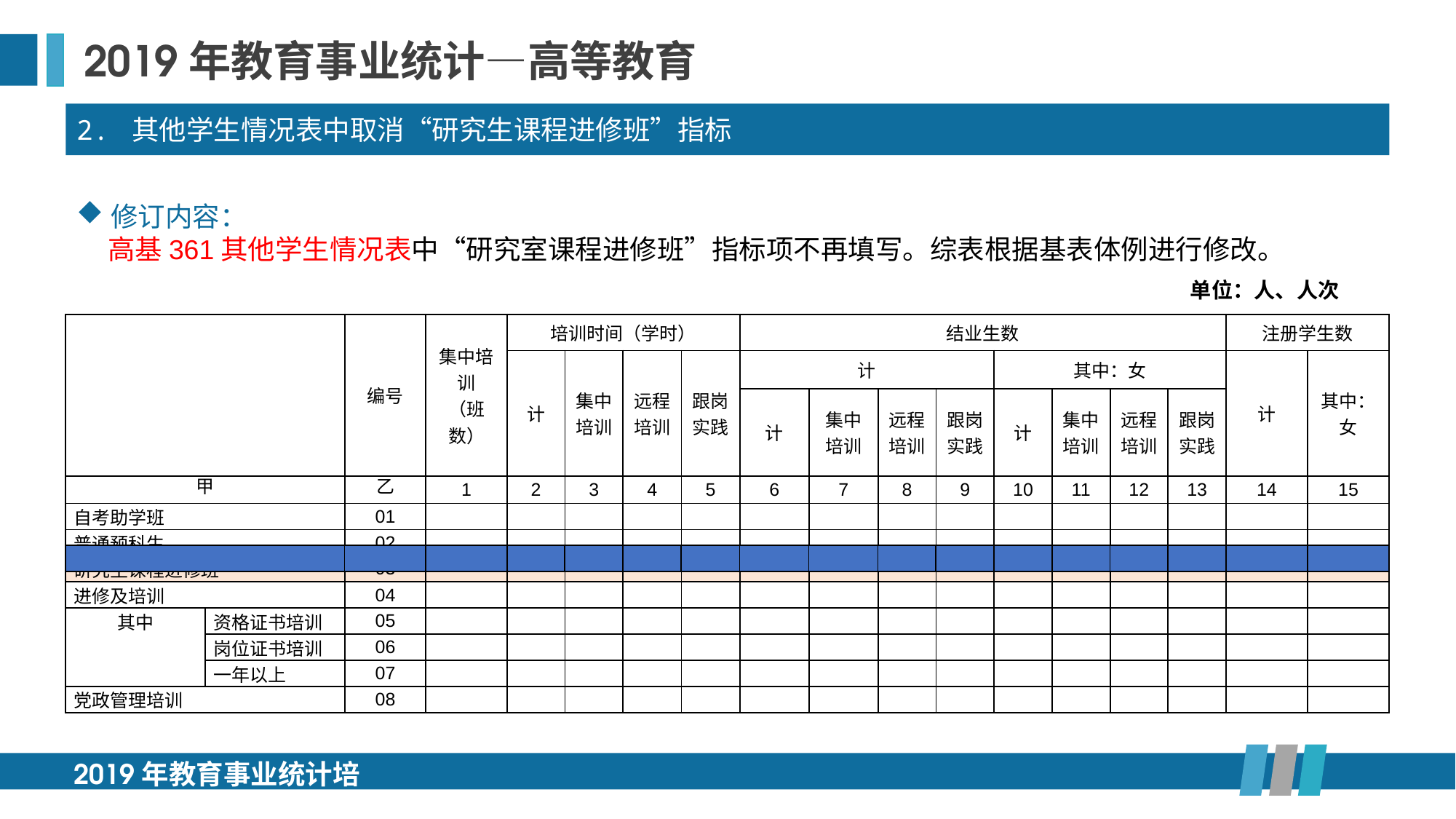

2019年教育事业统计—高等教育

2. 其他学生情况表中取消“研究生课程进修班”指标
修订内容：
    高基361其他学生情况表中“研究室课程进修班”指标项不再填写。综表根据基表体例进行修改。
单位：人、人次
|  |  | 编号 | 集中培训 （班数） | 培训时间（学时） |  |  |  | 结业生数 |  |  |  |  |  |  |  | 注册学生数 |  |
| --- | --- | --- | --- | --- | --- | --- | --- | --- | --- | --- | --- | --- | --- | --- | --- | --- | --- |
|  |  |  |  | 计 | 集中培训 | 远程培训 | 跟岗实践 | 计 |  |  |  | 其中：女 |  |  |  | 计 | 其中：女 |
|  |  |  |  |  |  |  |  | 计 | 集中培训 | 远程培训 | 跟岗实践 | 计 | 集中培训 | 远程培训 | 跟岗实践 |  |  |
| 甲 |  | 乙 | 1 | 2 | 3 | 4 | 5 | 6 | 7 | 8 | 9 | 10 | 11 | 12 | 13 | 14 | 15 |
| 自考助学班 |  | 01 |  |  |  |  |  |  |  |  |  |  |  |  |  |  |  |
| 普通预科生 |  | 02 |  |  |  |  |  |  |  |  |  |  |  |  |  |  |  |
| 研究生课程进修班 |  | 03 |  |  |  |  |  |  |  |  |  |  |  |  |  |  |  |
| 进修及培训 |  | 04 |  |  |  |  |  |  |  |  |  |  |  |  |  |  |  |
| 其中 | 资格证书培训 | 05 |  |  |  |  |  |  |  |  |  |  |  |  |  |  |  |
|  | 岗位证书培训 | 06 |  |  |  |  |  |  |  |  |  |  |  |  |  |  |  |
|  | 一年以上 | 07 |  |  |  |  |  |  |  |  |  |  |  |  |  |  |  |
| 党政管理培训 |  | 08 |  |  |  |  |  |  |  |  |  |  |  |  |  |  |  |
|  |  |  |  |  |  |  |  |  |  |  |  |  |  |  |  |  |
| --- | --- | --- | --- | --- | --- | --- | --- | --- | --- | --- | --- | --- | --- | --- | --- | --- |

2019年教育事业统计培训